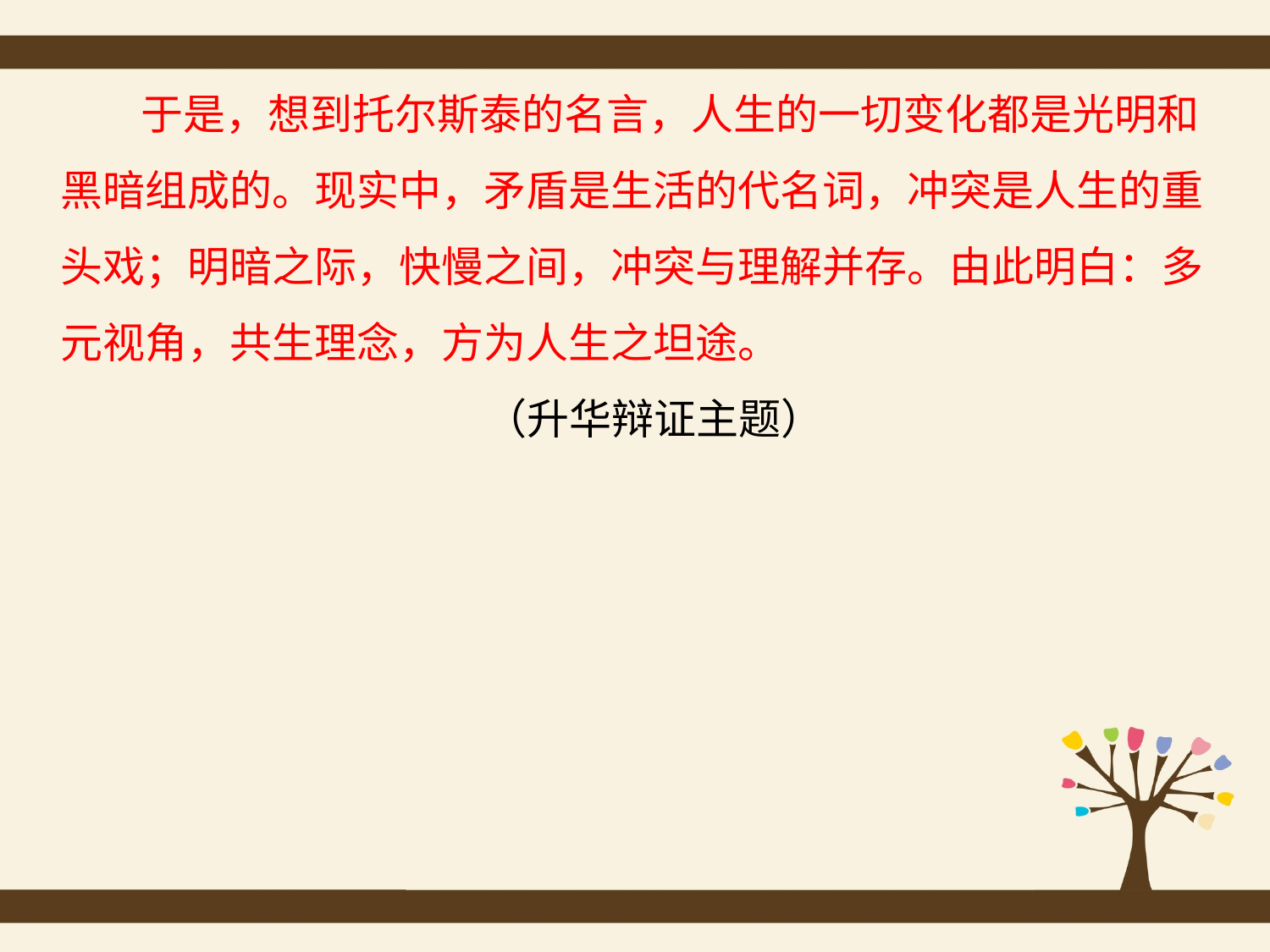

于是，想到托尔斯泰的名言，人生的一切变化都是光明和黑暗组成的。现实中，矛盾是生活的代名词，冲突是人生的重头戏；明暗之际，快慢之间，冲突与理解并存。由此明白：多元视角，共生理念，方为人生之坦途。
（升华辩证主题）